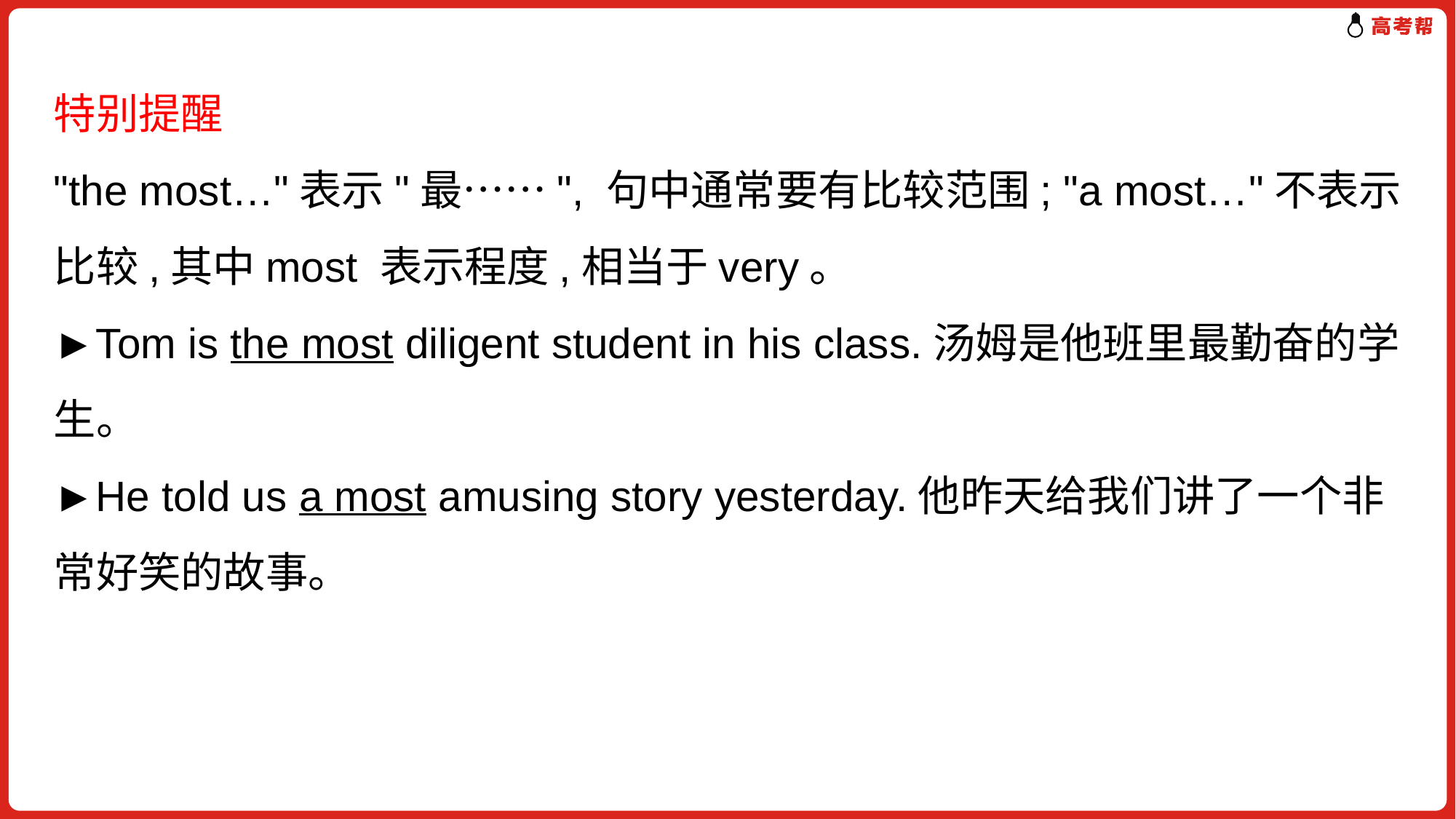

特别提醒
"the most…"表示"最……", 句中通常要有比较范围; "a most…"不表示比较,其中most 表示程度,相当于very。
►Tom is the most diligent student in his class.汤姆是他班里最勤奋的学生。
►He told us a most amusing story yesterday.他昨天给我们讲了一个非常好笑的故事。